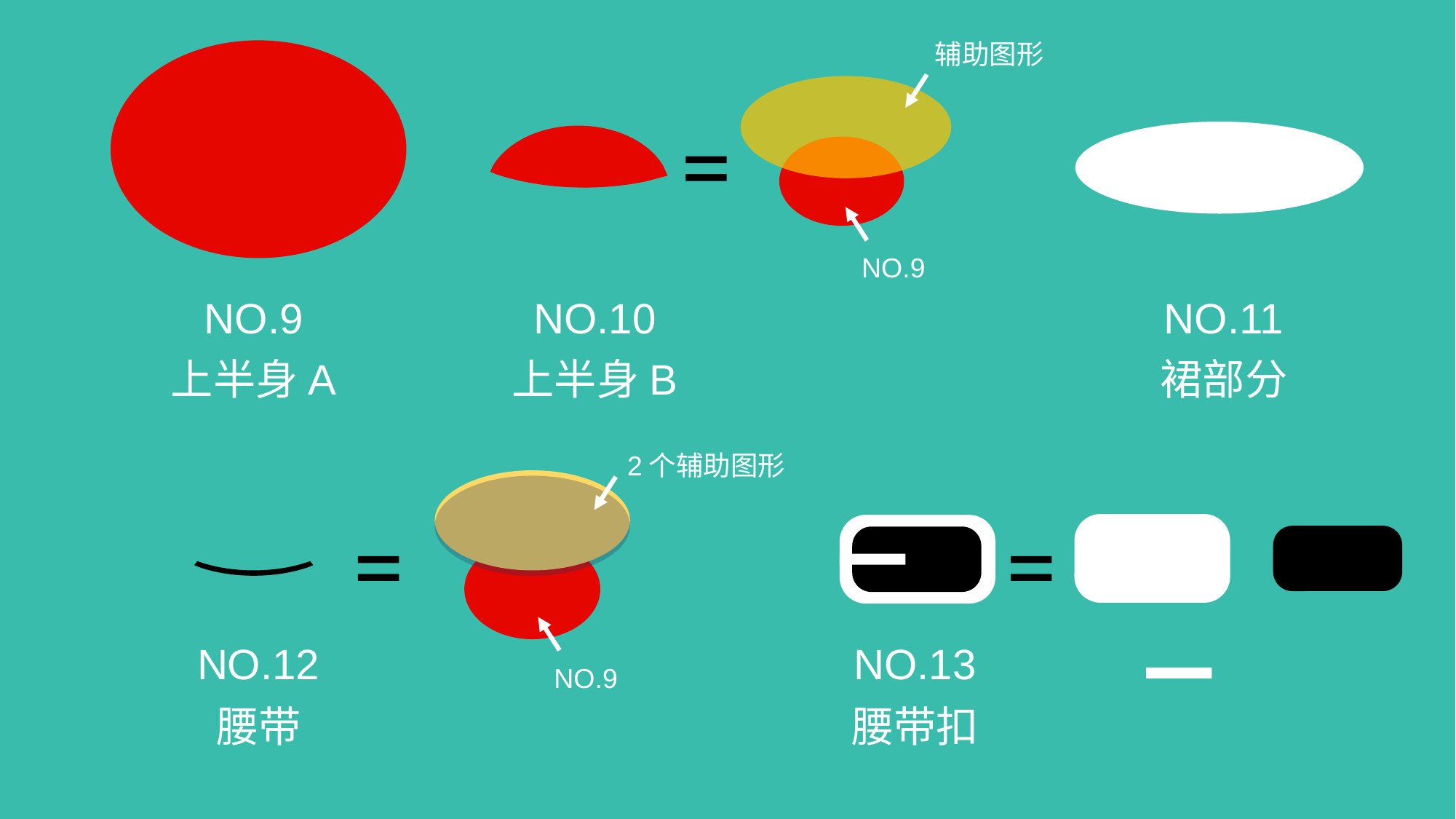

辅助图形

NO.9
NO.9
NO.10
NO.11
上半身A
上半身B
裙部分
2个辅助图形

NO.12
NO.13
NO.9

腰带
腰带扣